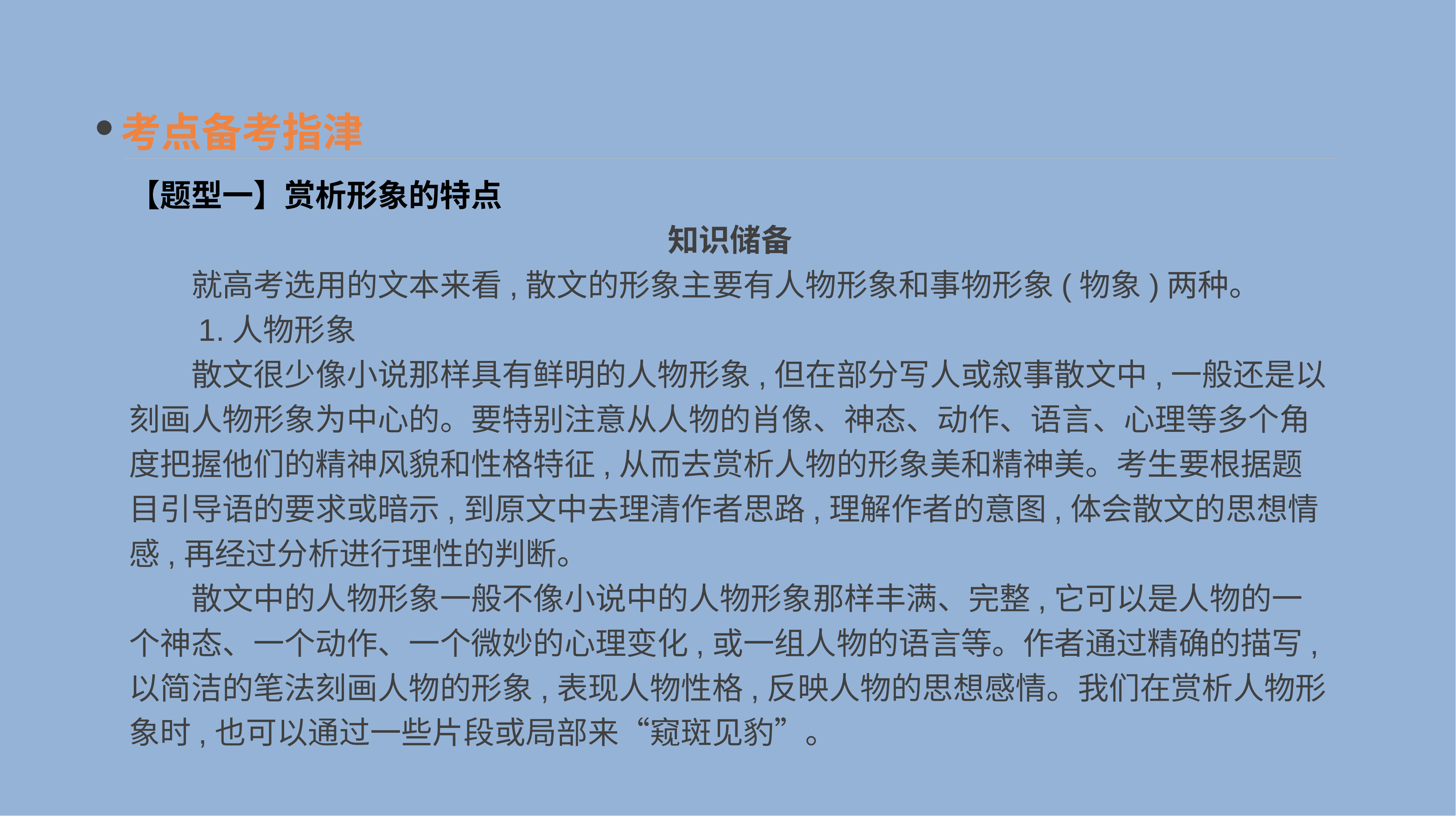

考点备考指津

【题型一】赏析形象的特点
知识储备
　　就高考选用的文本来看,散文的形象主要有人物形象和事物形象(物象)两种。
　　1.人物形象
　　散文很少像小说那样具有鲜明的人物形象,但在部分写人或叙事散文中,一般还是以刻画人物形象为中心的。要特别注意从人物的肖像、神态、动作、语言、心理等多个角度把握他们的精神风貌和性格特征,从而去赏析人物的形象美和精神美。考生要根据题目引导语的要求或暗示,到原文中去理清作者思路,理解作者的意图,体会散文的思想情感,再经过分析进行理性的判断。
　　散文中的人物形象一般不像小说中的人物形象那样丰满、完整,它可以是人物的一个神态、一个动作、一个微妙的心理变化,或一组人物的语言等。作者通过精确的描写,以简洁的笔法刻画人物的形象,表现人物性格,反映人物的思想感情。我们在赏析人物形象时,也可以通过一些片段或局部来“窥斑见豹”。